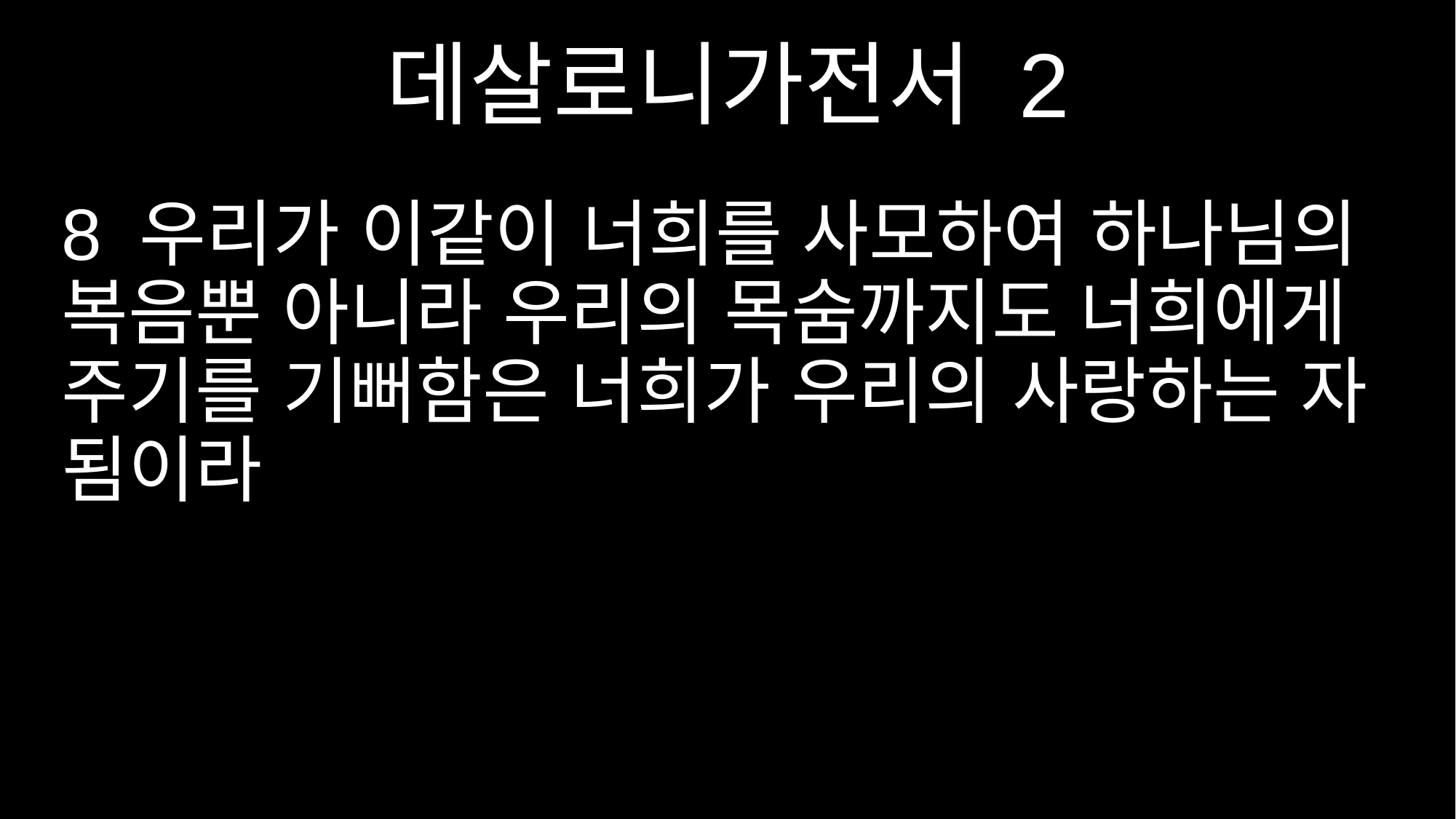

데살로니가전서 2
8 우리가 이같이 너희를 사모하여 하나님의 복음뿐 아니라 우리의 목숨까지도 너희에게 주기를 기뻐함은 너희가 우리의 사랑하는 자 됨이라